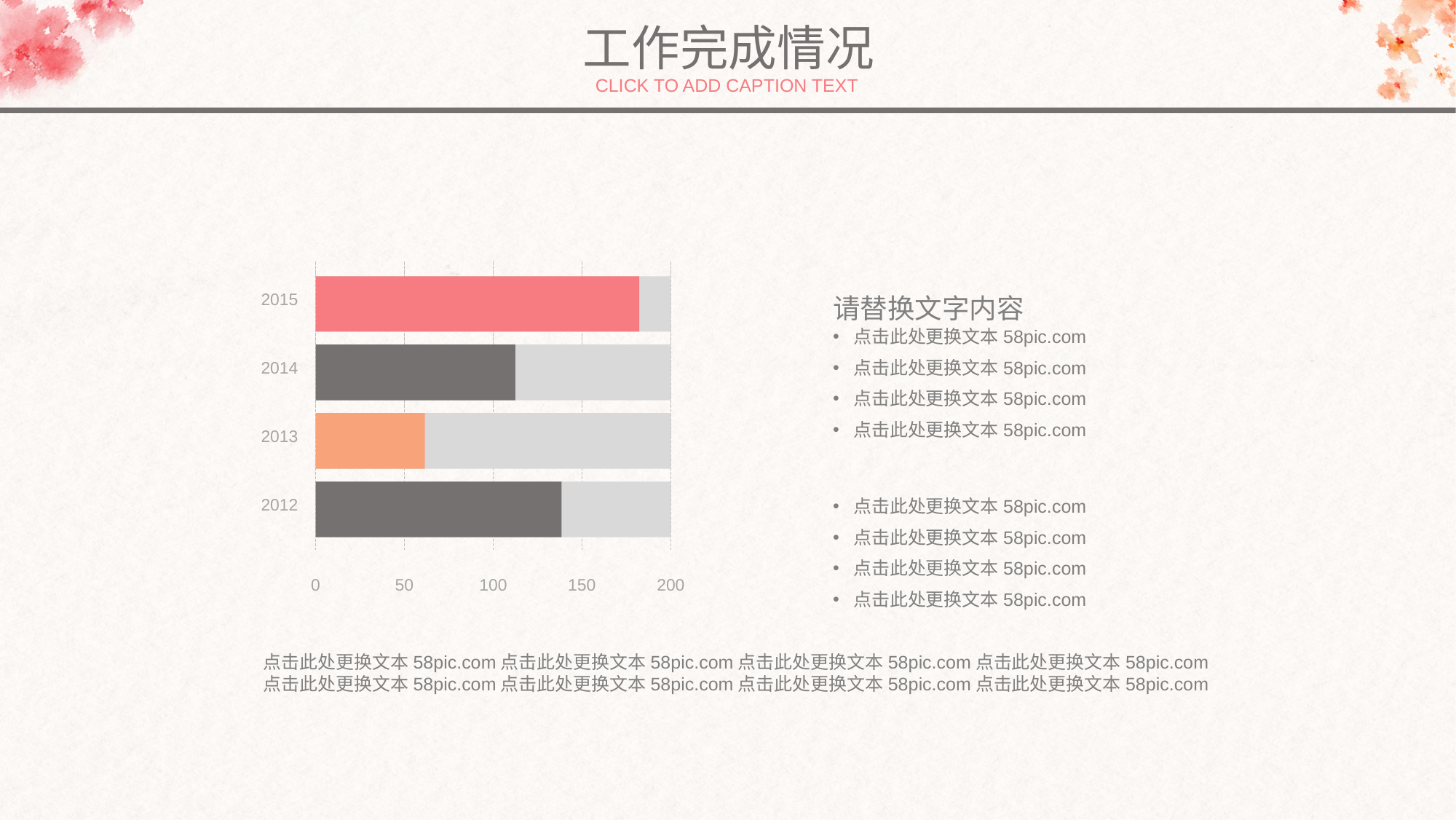

工作完成情况
CLICK TO ADD CAPTION TEXT

2015

2014

2013

2012
0
50
100
150
200
请替换文字内容
点击此处更换文本58pic.com
点击此处更换文本58pic.com
点击此处更换文本58pic.com
点击此处更换文本58pic.com

点击此处更换文本58pic.com
点击此处更换文本58pic.com
点击此处更换文本58pic.com
点击此处更换文本58pic.com

点击此处更换文本58pic.com点击此处更换文本58pic.com点击此处更换文本58pic.com点击此处更换文本58pic.com
点击此处更换文本58pic.com点击此处更换文本58pic.com点击此处更换文本58pic.com点击此处更换文本58pic.com